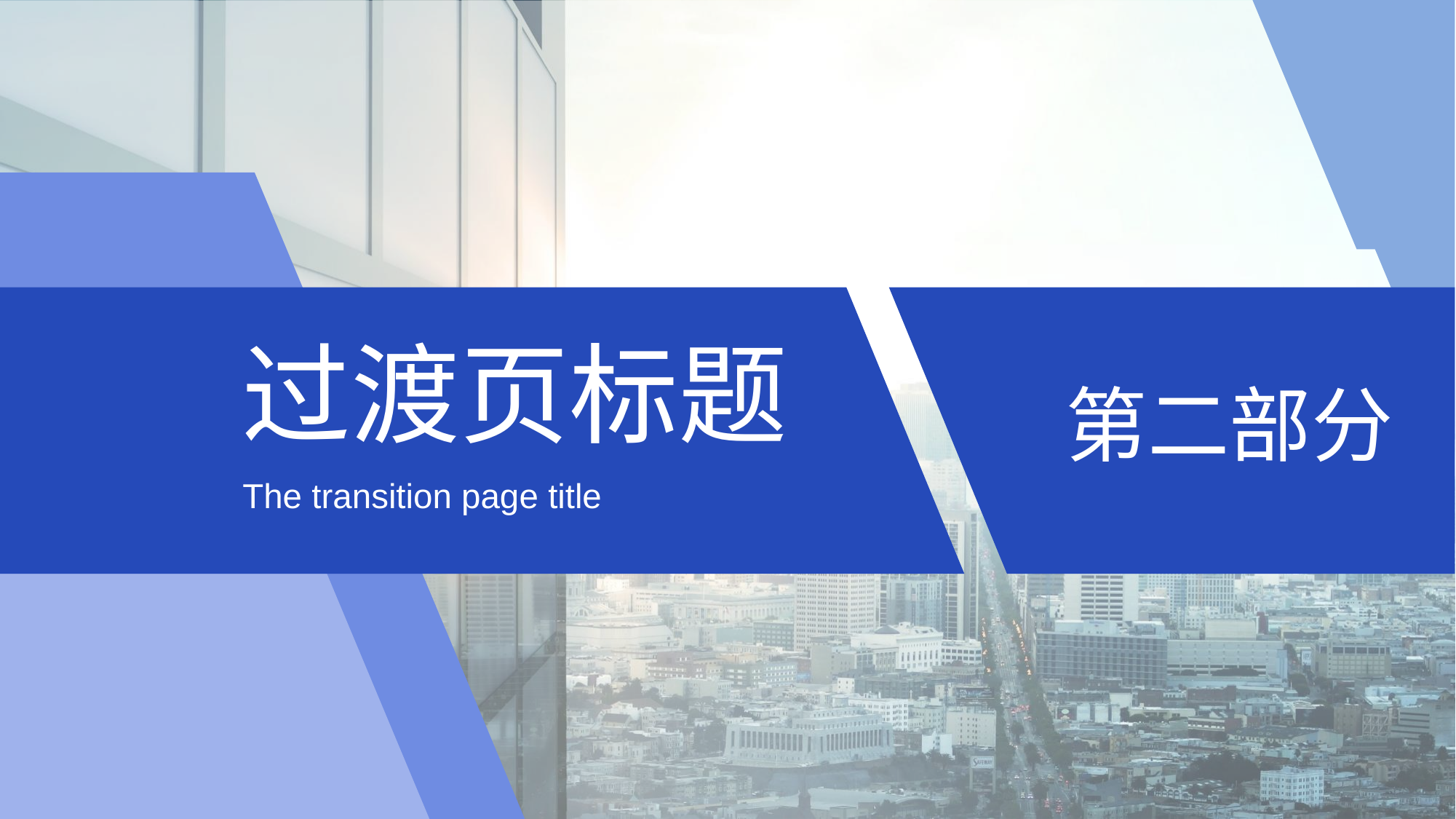

# 过渡页标题
第二部分
The transition page title